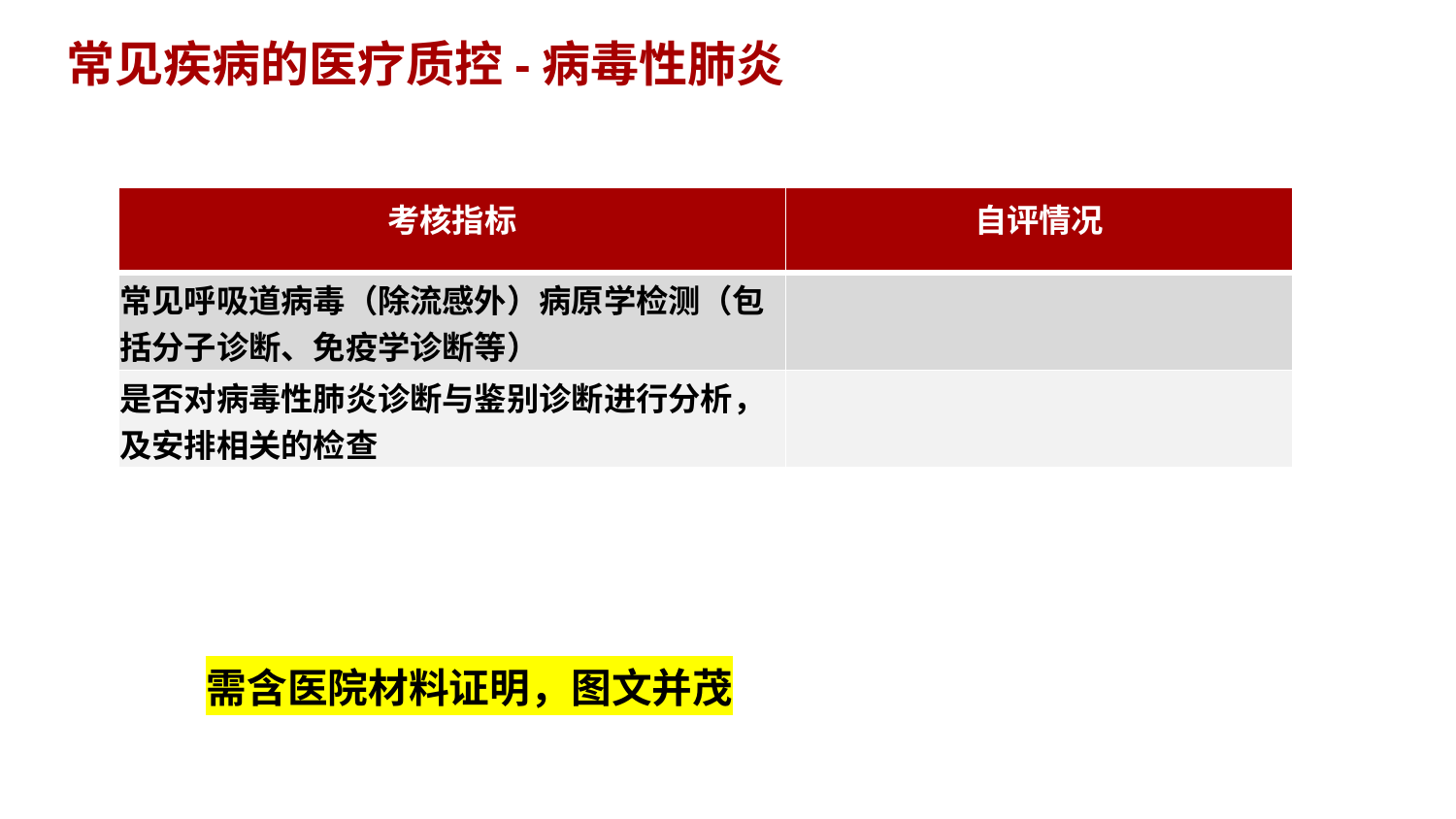

# 常见疾病的医疗质控-病毒性肺炎
| 考核指标 | 自评情况 |
| --- | --- |
| 常见呼吸道病毒（除流感外）病原学检测（包括分子诊断、免疫学诊断等） |  |
| 是否对病毒性肺炎诊断与鉴别诊断进行分析，及安排相关的检查 |  |
需含医院材料证明，图文并茂